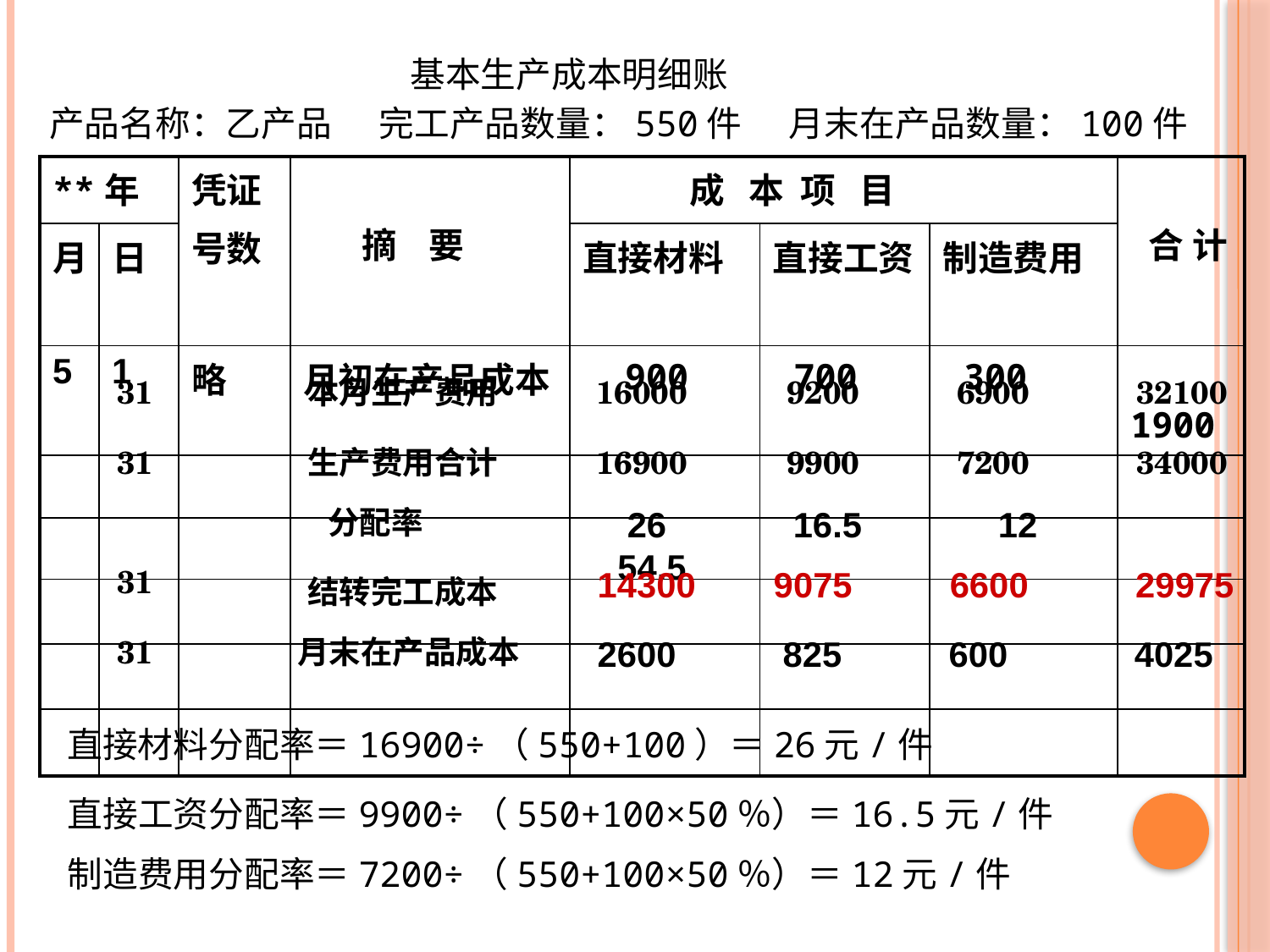

基本生产成本明细账
产品名称：乙产品      完工产品数量：550件      月末在产品数量：100件

| \*\*年 |  | 凭证 号数 | 摘 要 | 成 本 项 目 |  |  | 合 计 |
| --- | --- | --- | --- | --- | --- | --- | --- |
| 月 | 日 |  |  | 直接材料 | 直接工资 | 制造费用 |  |
| 5 | 1 | 略 | 月初在产品成本 | 900 | 700 | 300 | 1900 |
|  |  |  |  |  |  |  |  |
|  |  |  |  |  |  |  |  |
|  |  |  |  |  |  |  |  |
|  |  |  |  |  |  |  |  |
|  |  |  |  |  |  |  |  |
31
本月生产费用
16000
9200
6900
32100
31
生产费用合计
16900
9900
7200
34000
分配率
 26             16.5              12            54.5
31
14300        9075          6600           29975
结转完工成本
31
月末在产品成本
2600	      825	          600             4025
直接材料分配率＝16900÷（550+100）＝26元/件
直接工资分配率＝9900÷（550+100×50％）＝16.5元/件

制造费用分配率＝7200÷（550+100×50％）＝12元/件